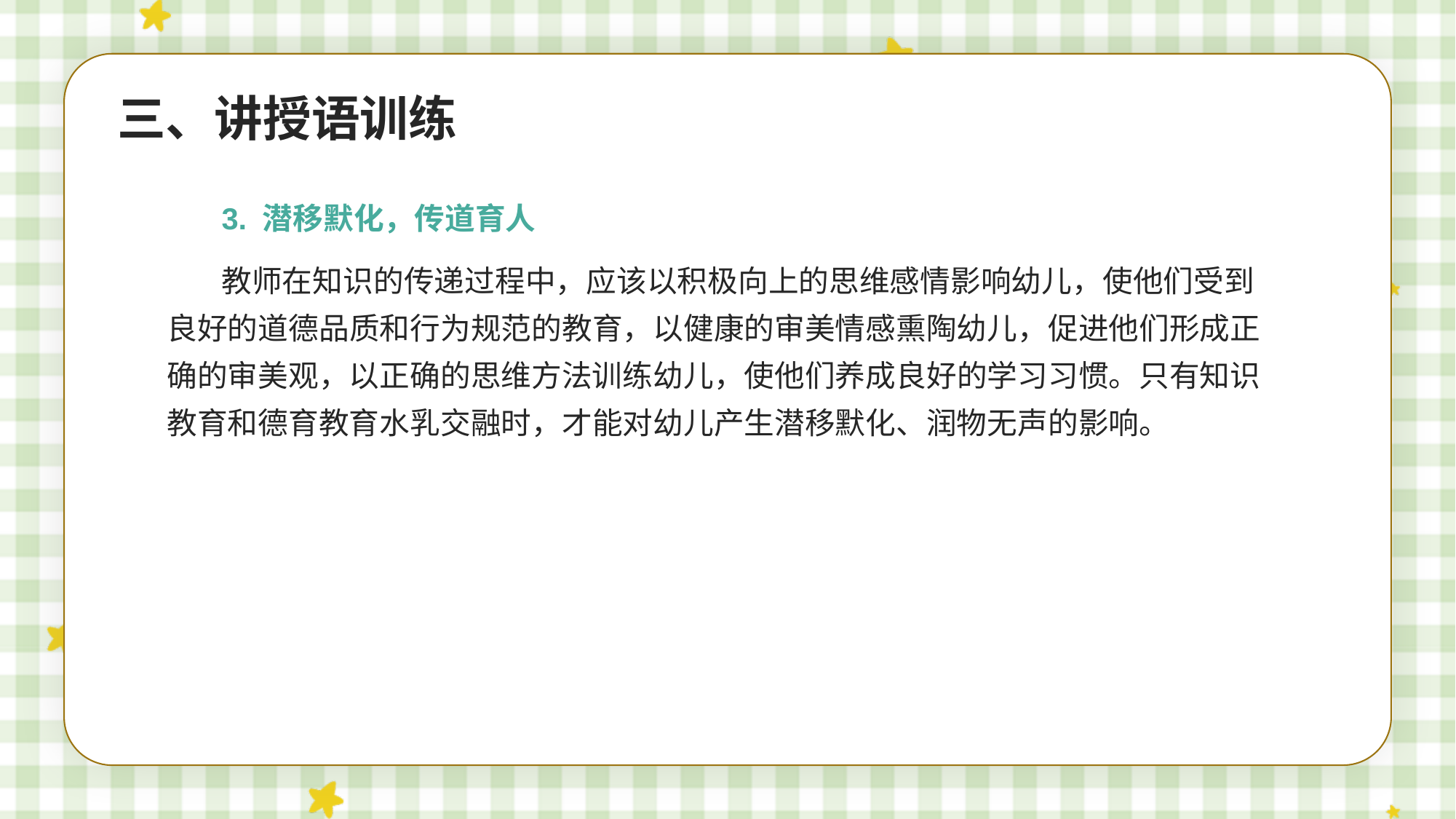

三、讲授语训练
3. 潜移默化，传道育人
教师在知识的传递过程中，应该以积极向上的思维感情影响幼儿，使他们受到良好的道德品质和行为规范的教育，以健康的审美情感熏陶幼儿，促进他们形成正确的审美观，以正确的思维方法训练幼儿，使他们养成良好的学习习惯。只有知识教育和德育教育水乳交融时，才能对幼儿产生潜移默化、润物无声的影响。